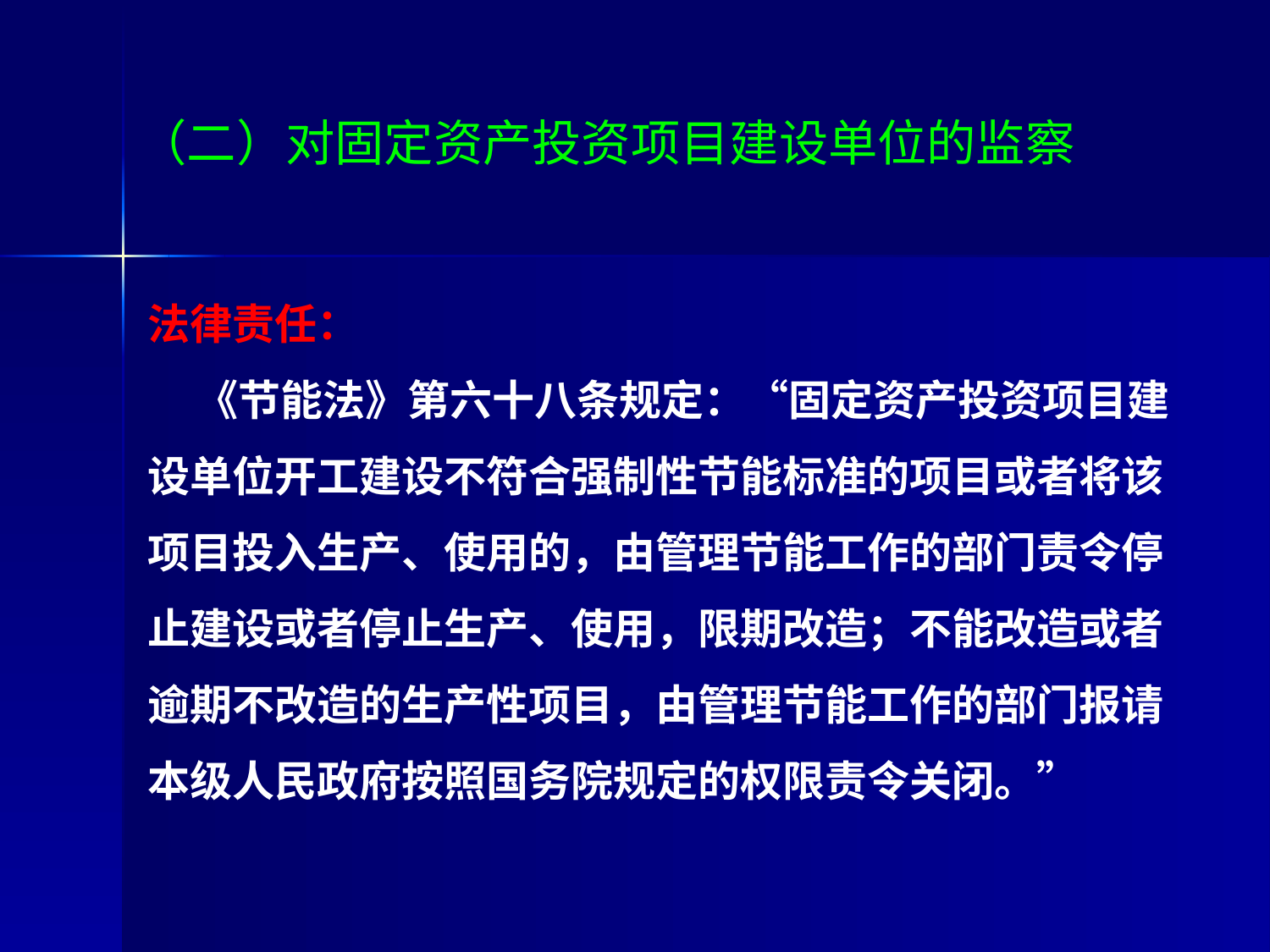

# （二）对固定资产投资项目建设单位的监察
法律责任：
    《节能法》第六十八条规定：“固定资产投资项目建设单位开工建设不符合强制性节能标准的项目或者将该项目投入生产、使用的，由管理节能工作的部门责令停止建设或者停止生产、使用，限期改造；不能改造或者逾期不改造的生产性项目，由管理节能工作的部门报请本级人民政府按照国务院规定的权限责令关闭。”